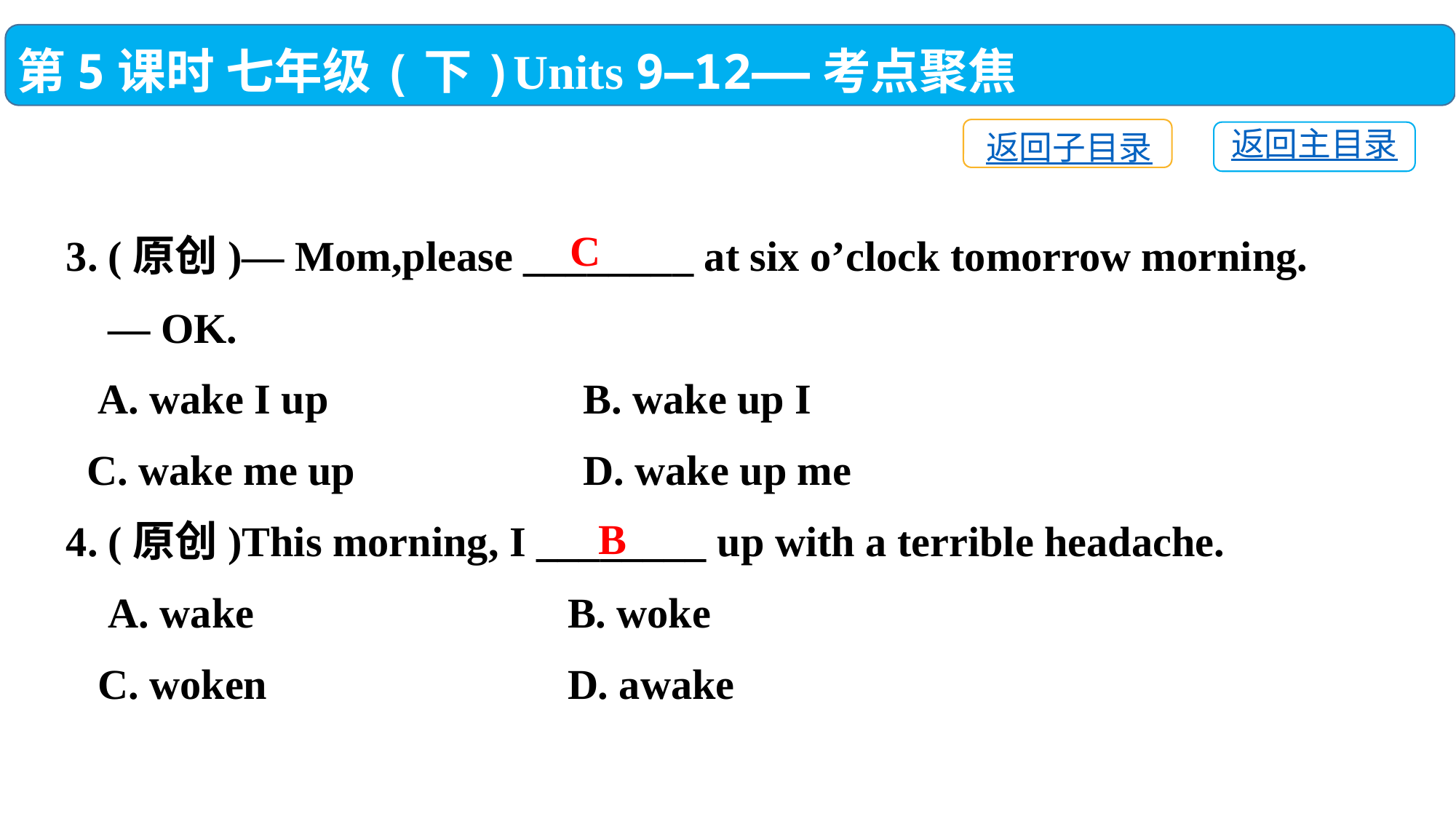

第5课时 七年级(下)Units 9—12——考点聚焦

返回子目录
返回主目录
3. (原创)— Mom,please ________ at six o’clock tomorrow morning.
    — OK.
   A. wake I up	                  B. wake up I
  C. wake me up	                  D. wake up me
4. (原创)This morning, I ________ up with a terrible headache.
    A. wake　	                 B. woke
   C. woken　	                 D. awake
C
B